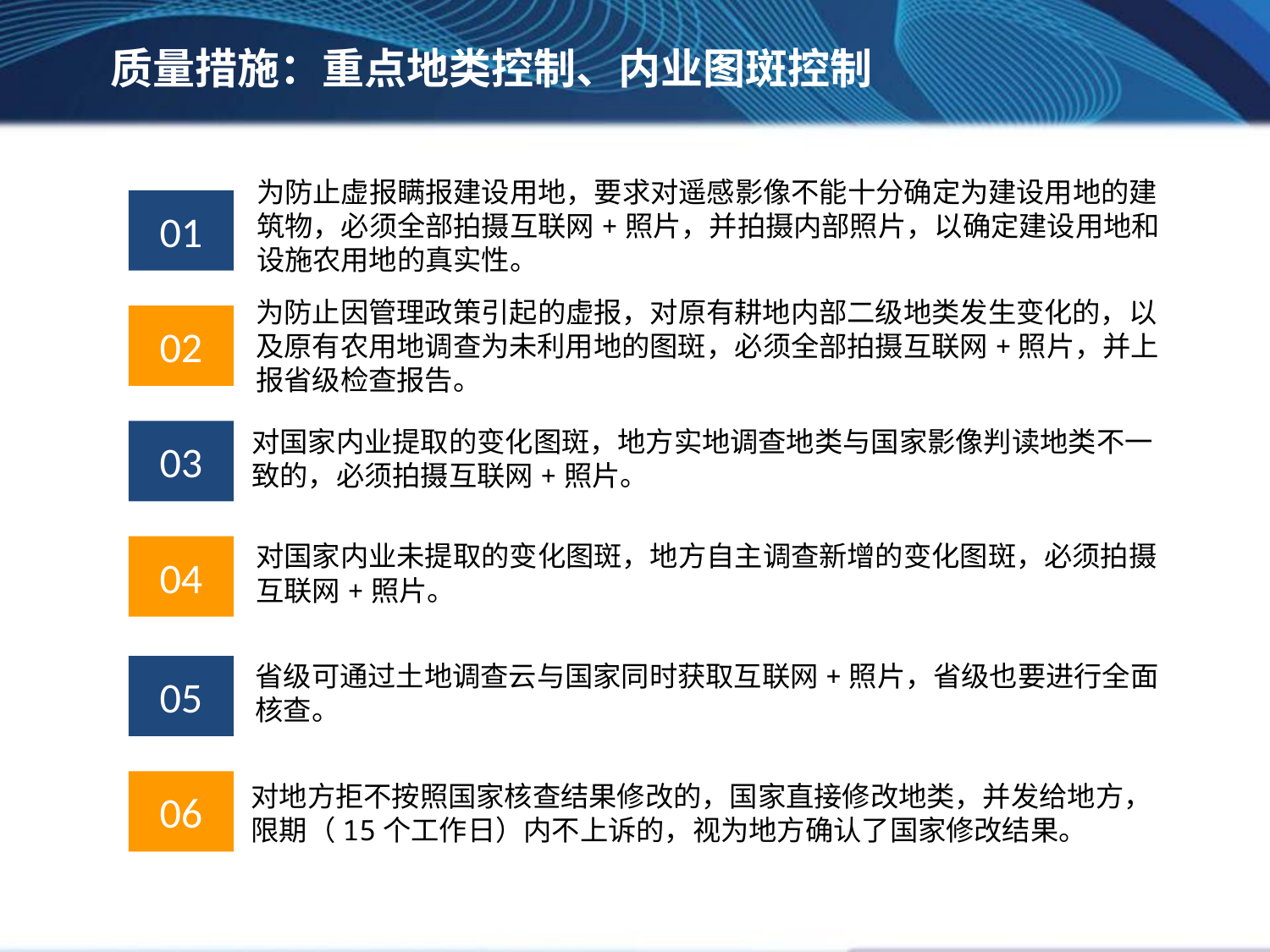

质量措施：重点地类控制、内业图斑控制
为防止虚报瞒报建设用地，要求对遥感影像不能十分确定为建设用地的建筑物，必须全部拍摄互联网+照片，并拍摄内部照片，以确定建设用地和设施农用地的真实性。
01
为防止因管理政策引起的虚报，对原有耕地内部二级地类发生变化的，以及原有农用地调查为未利用地的图斑，必须全部拍摄互联网+照片，并上报省级检查报告。
02
对国家内业提取的变化图斑，地方实地调查地类与国家影像判读地类不一致的，必须拍摄互联网+照片。
03
对国家内业未提取的变化图斑，地方自主调查新增的变化图斑，必须拍摄互联网+照片。
04
省级可通过土地调查云与国家同时获取互联网+照片，省级也要进行全面核查。
05
对地方拒不按照国家核查结果修改的，国家直接修改地类，并发给地方，限期（15个工作日）内不上诉的，视为地方确认了国家修改结果。
06